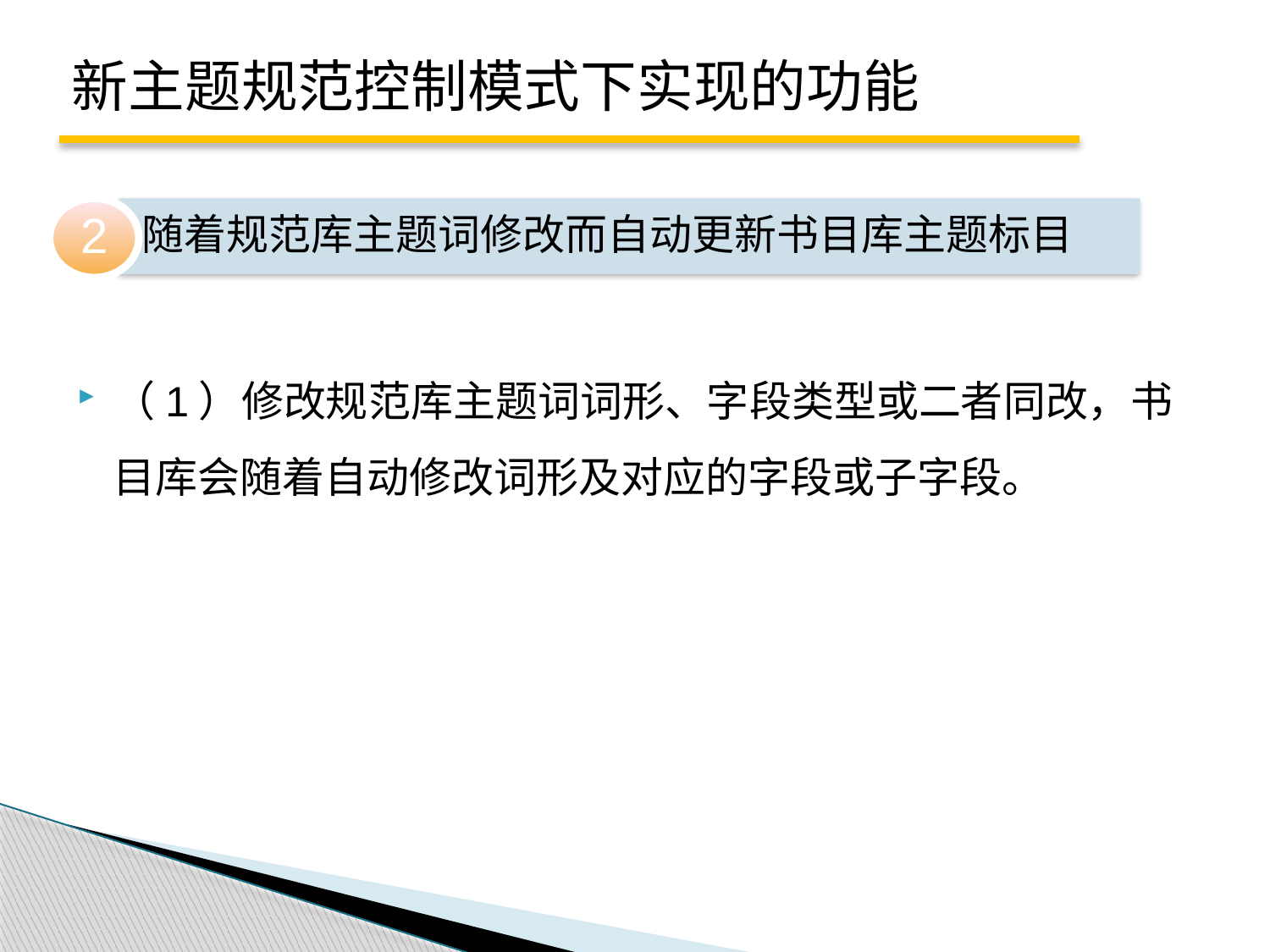

新主题规范控制模式下实现的功能
2
随着规范库主题词修改而自动更新书目库主题标目
（1）修改规范库主题词词形、字段类型或二者同改，书目库会随着自动修改词形及对应的字段或子字段。